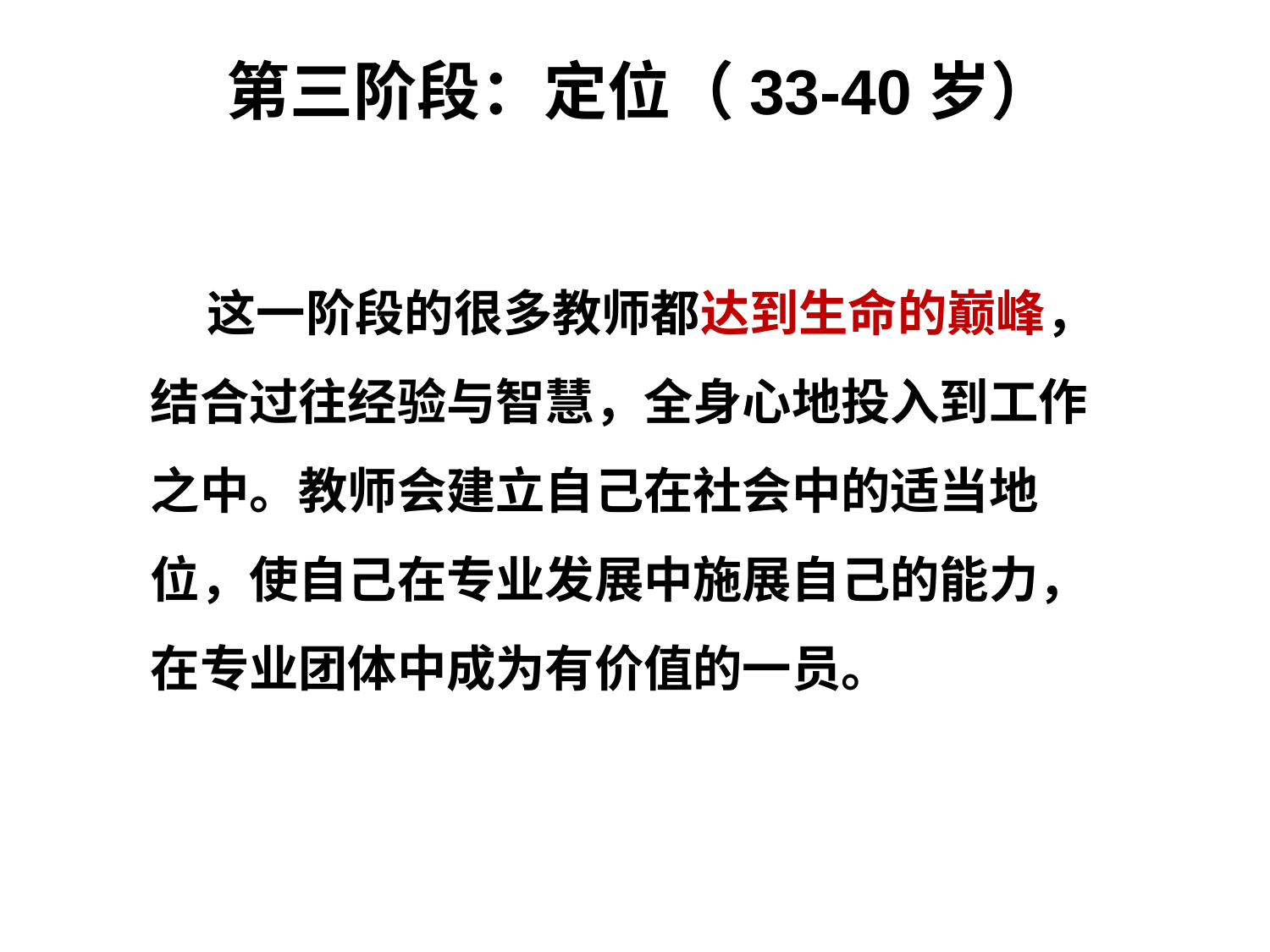

第三阶段：定位（33-40岁）
    这一阶段的很多教师都达到生命的巅峰，结合过往经验与智慧，全身心地投入到工作之中。教师会建立自己在社会中的适当地位，使自己在专业发展中施展自己的能力，在专业团体中成为有价值的一员。